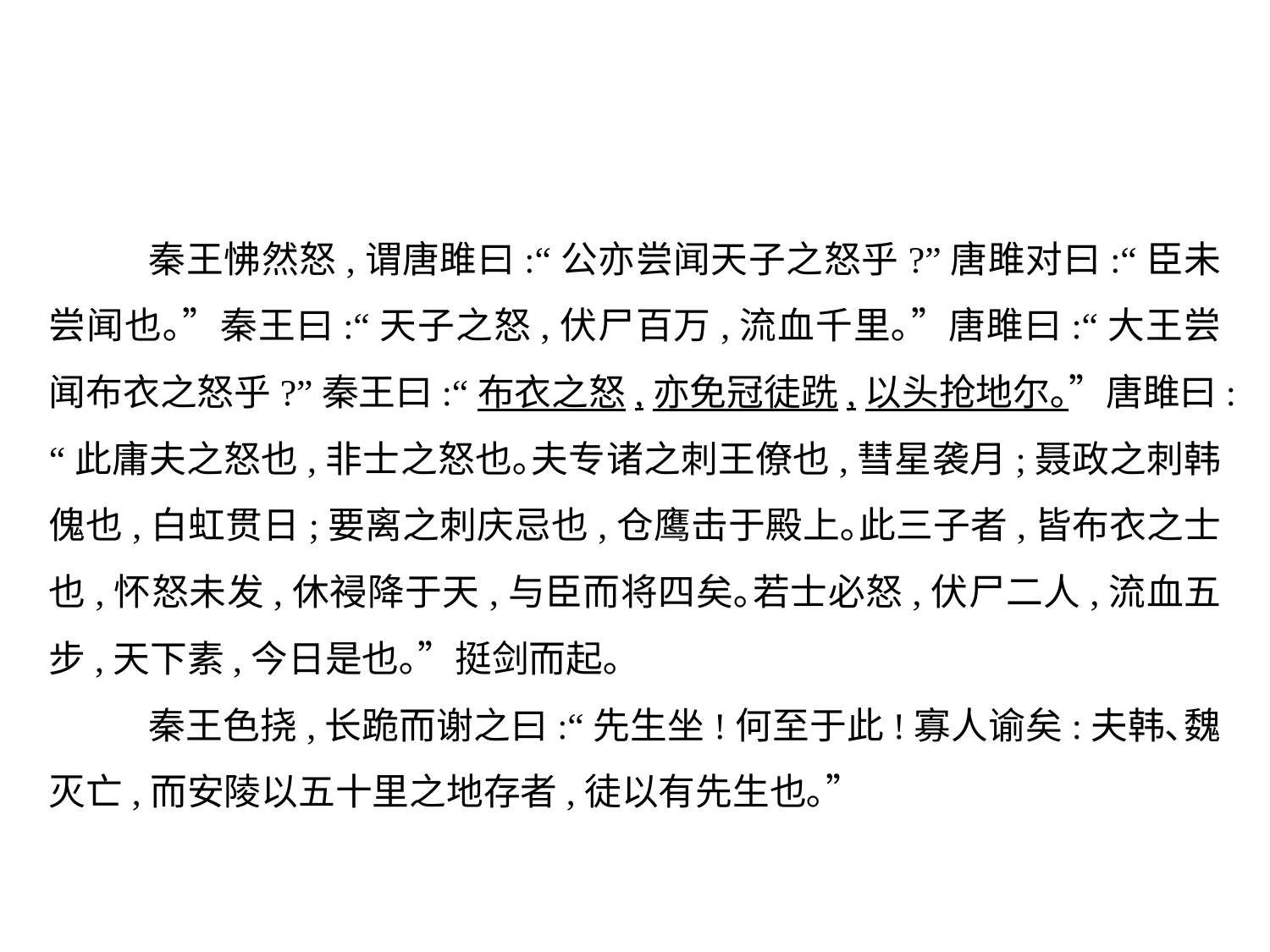

秦王怫然怒,谓唐雎曰:“公亦尝闻天子之怒乎?”唐雎对曰:“臣未尝闻也｡”秦王曰:“天子之怒,伏尸百万,流血千里｡”唐雎曰:“大王尝闻布衣之怒乎?”秦王曰:“布衣之怒,亦免冠徒跣,以头抢地尔｡”唐雎曰:“此庸夫之怒也,非士之怒也｡夫专诸之刺王僚也,彗星袭月;聂政之刺韩傀也,白虹贯日;要离之刺庆忌也,仓鹰击于殿上｡此三子者,皆布衣之士也,怀怒未发,休祲降于天,与臣而将四矣｡若士必怒,伏尸二人,流血五步,天下素,今日是也｡”挺剑而起｡
秦王色挠,长跪而谢之曰:“先生坐!何至于此!寡人谕矣:夫韩､魏灭亡,而安陵以五十里之地存者,徒以有先生也｡”